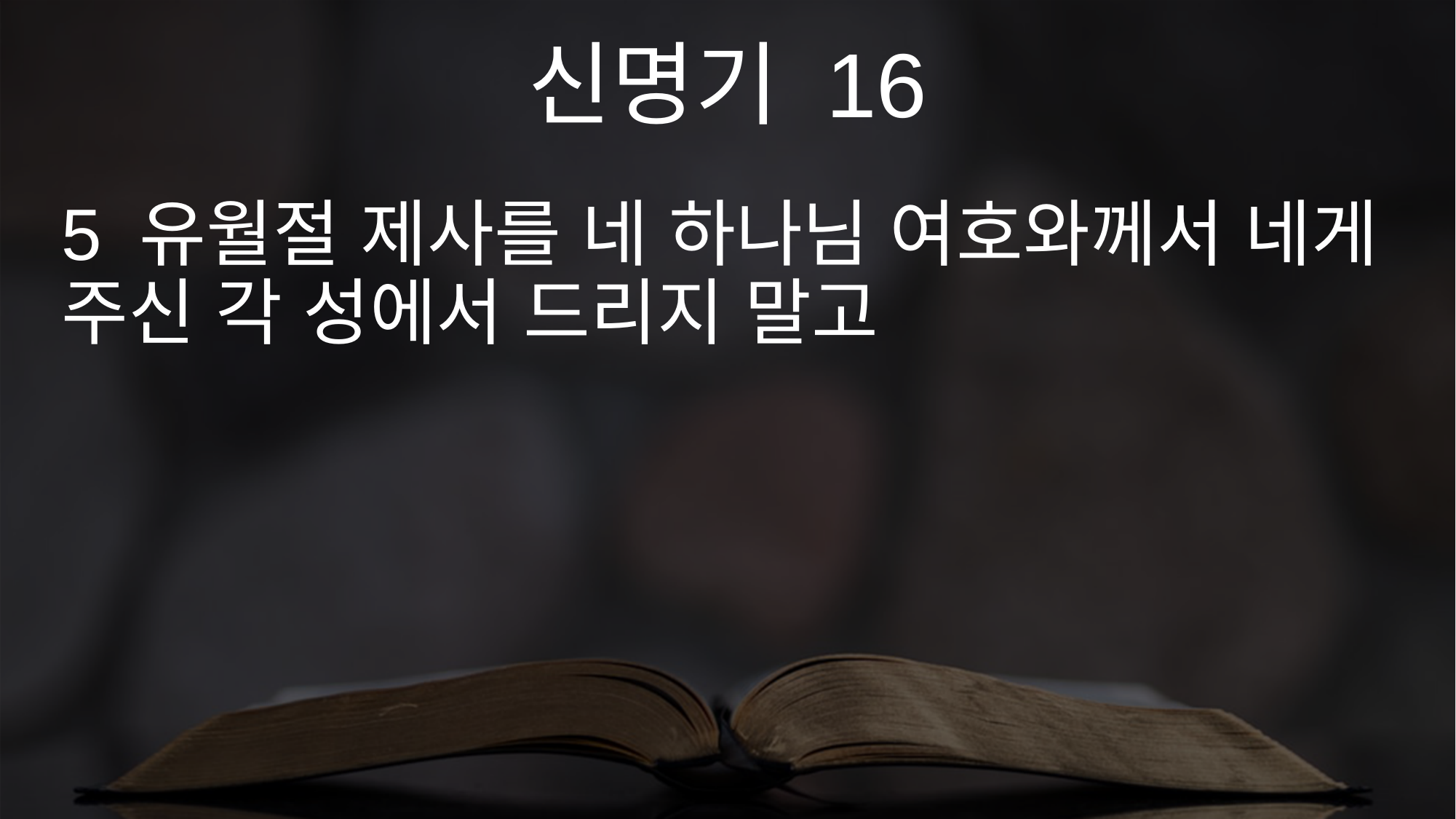

신명기 16
5 유월절 제사를 네 하나님 여호와께서 네게 주신 각 성에서 드리지 말고